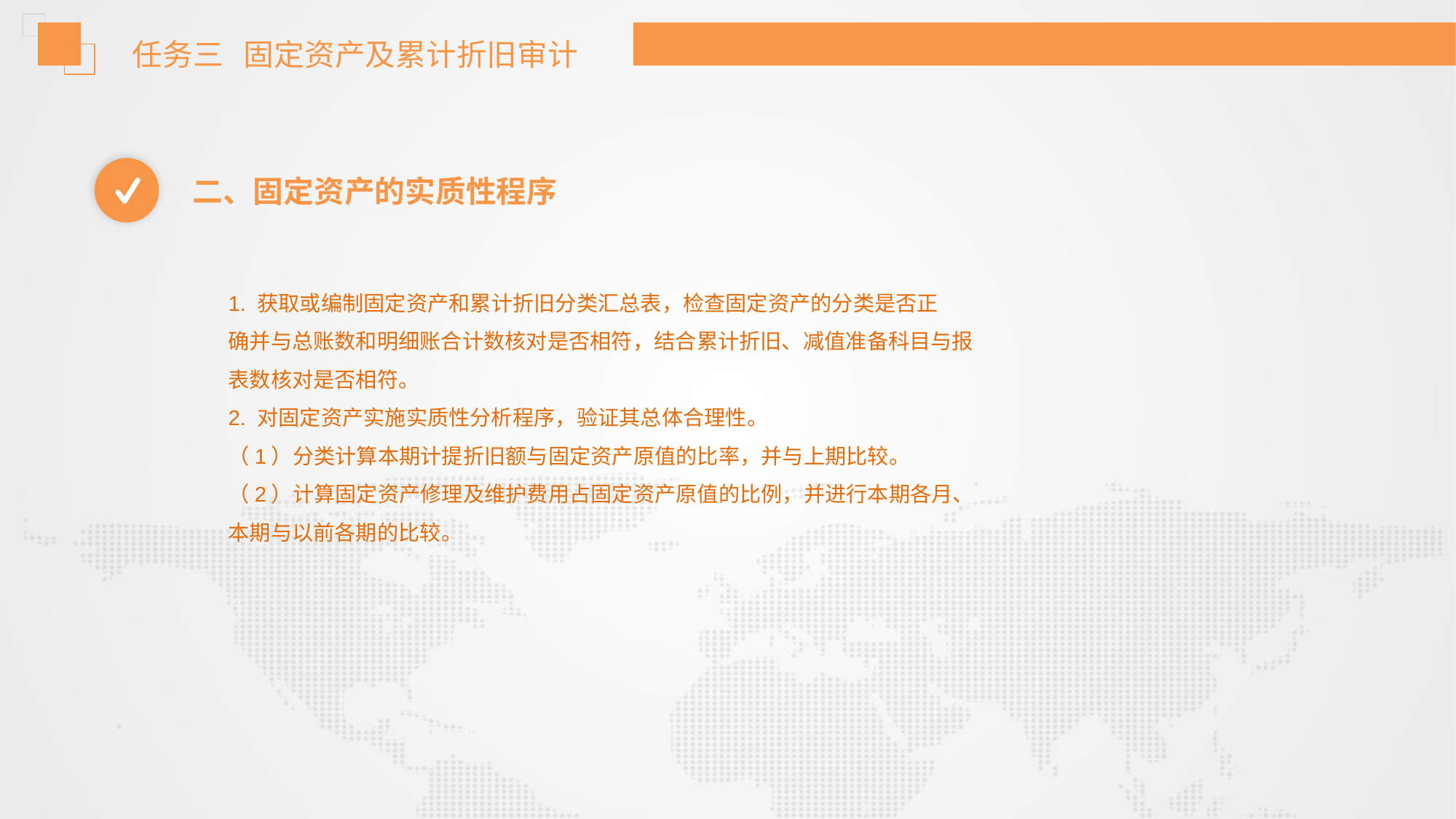

任务三   固定资产及累计折旧审计

二、固定资产的实质性程序

1. 获取或编制固定资产和累计折旧分类汇总表，检查固定资产的分类是否正
确并与总账数和明细账合计数核对是否相符，结合累计折旧、减值准备科目与报
表数核对是否相符。
2. 对固定资产实施实质性分析程序，验证其总体合理性。
（1）分类计算本期计提折旧额与固定资产原值的比率，并与上期比较。
（2）计算固定资产修理及维护费用占固定资产原值的比例，并进行本期各月、
本期与以前各期的比较。